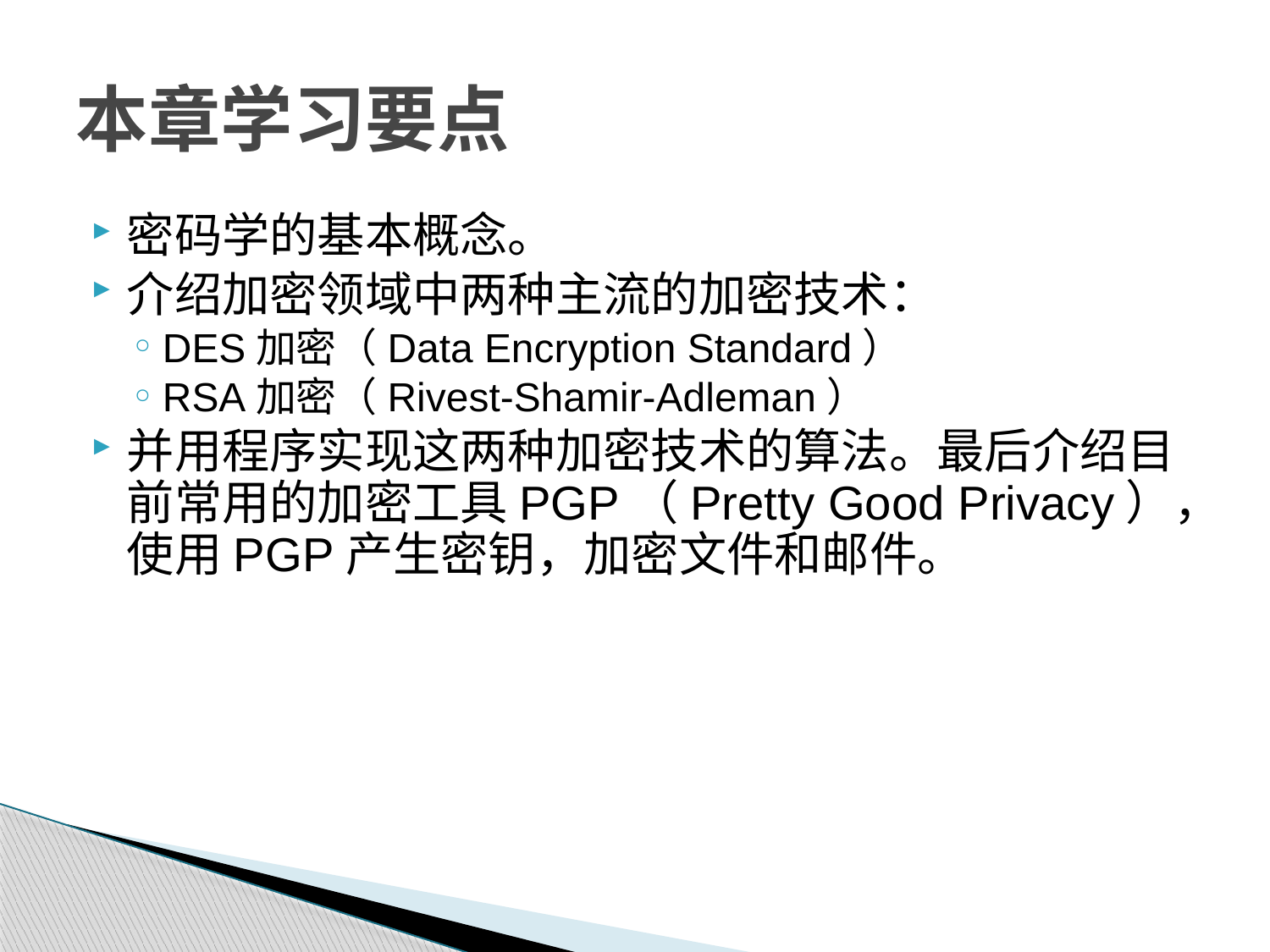

# 本章学习要点
密码学的基本概念。
介绍加密领域中两种主流的加密技术：
DES加密（Data Encryption Standard）
RSA加密（Rivest-Shamir-Adleman）
并用程序实现这两种加密技术的算法。最后介绍目前常用的加密工具PGP（Pretty Good Privacy），使用PGP产生密钥，加密文件和邮件。